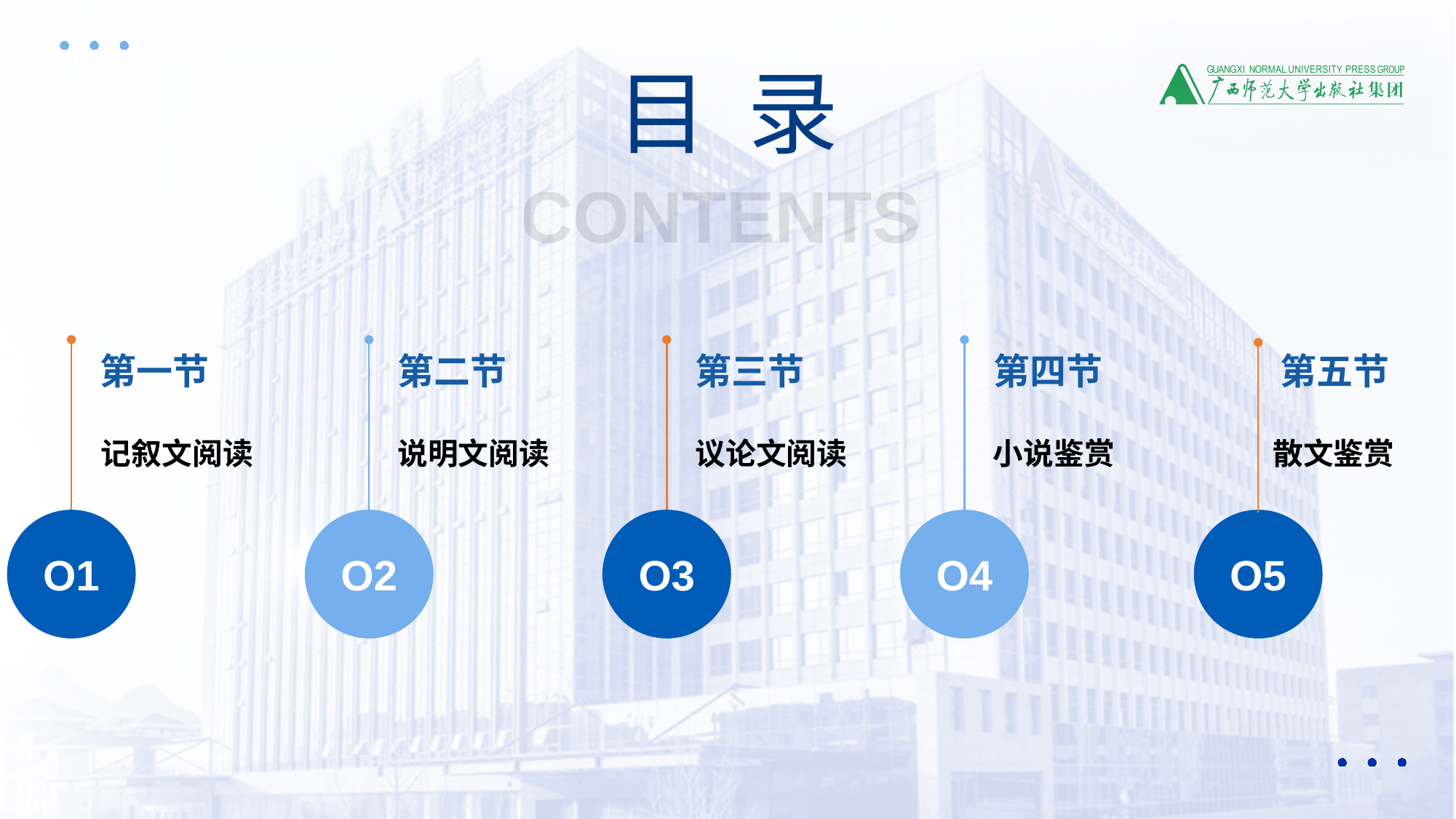

目  录
CONTENTS
第一节
第二节
第三节
第四节
第五节
说明文阅读
议论文阅读
小说鉴赏
散文鉴赏
记叙文阅读

O1
O2
O3
O4
O5